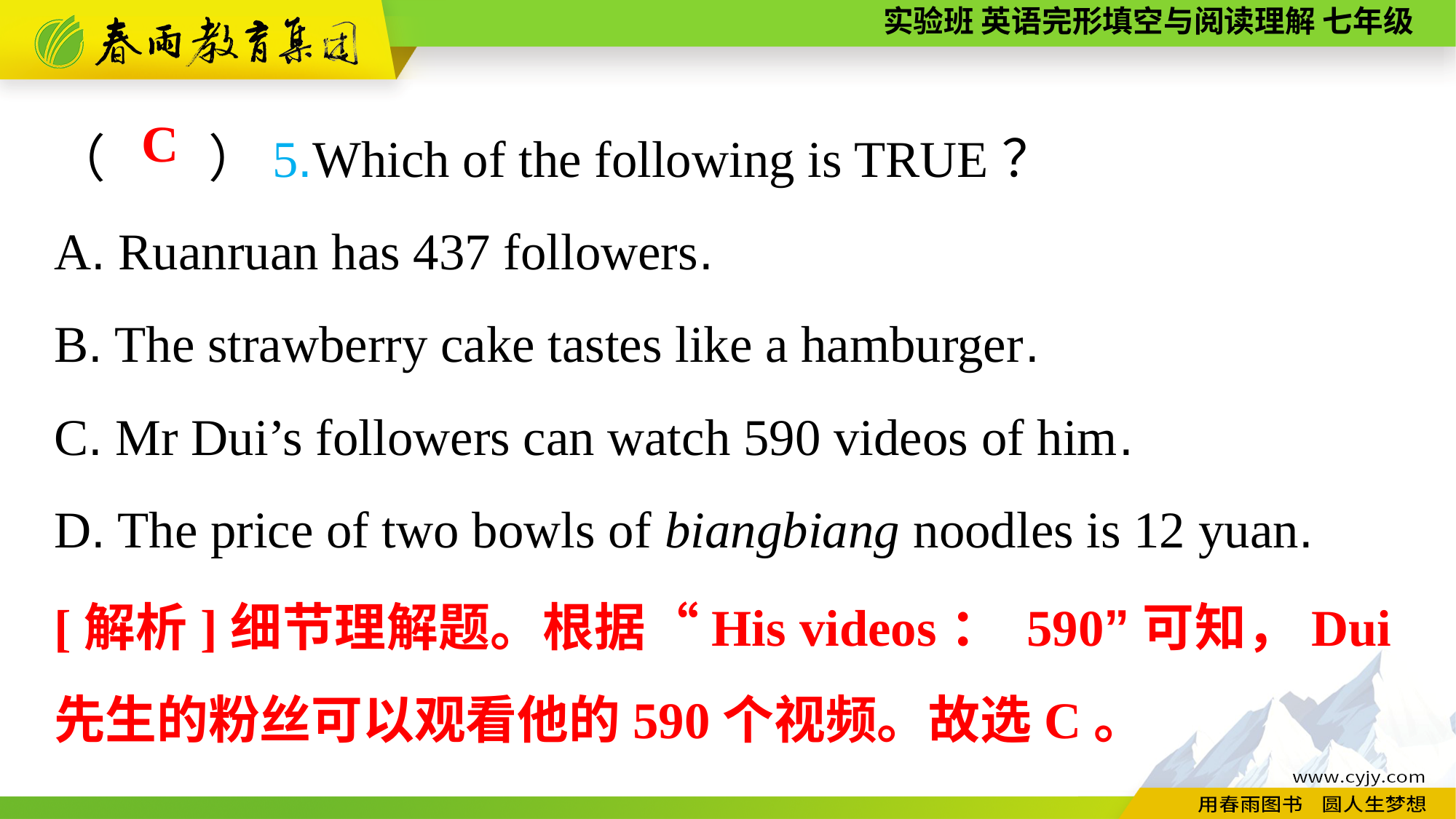

（　　）5.Which of the following is TRUE？
A. Ruanruan has 437 followers.
B. The strawberry cake tastes like a hamburger.
C. Mr Dui’s followers can watch 590 videos of him.
D. The price of two bowls of biangbiang noodles is 12 yuan.
C
[解析]细节理解题。根据“His videos： 590”可知，Dui先生的粉丝可以观看他的590个视频。故选C。